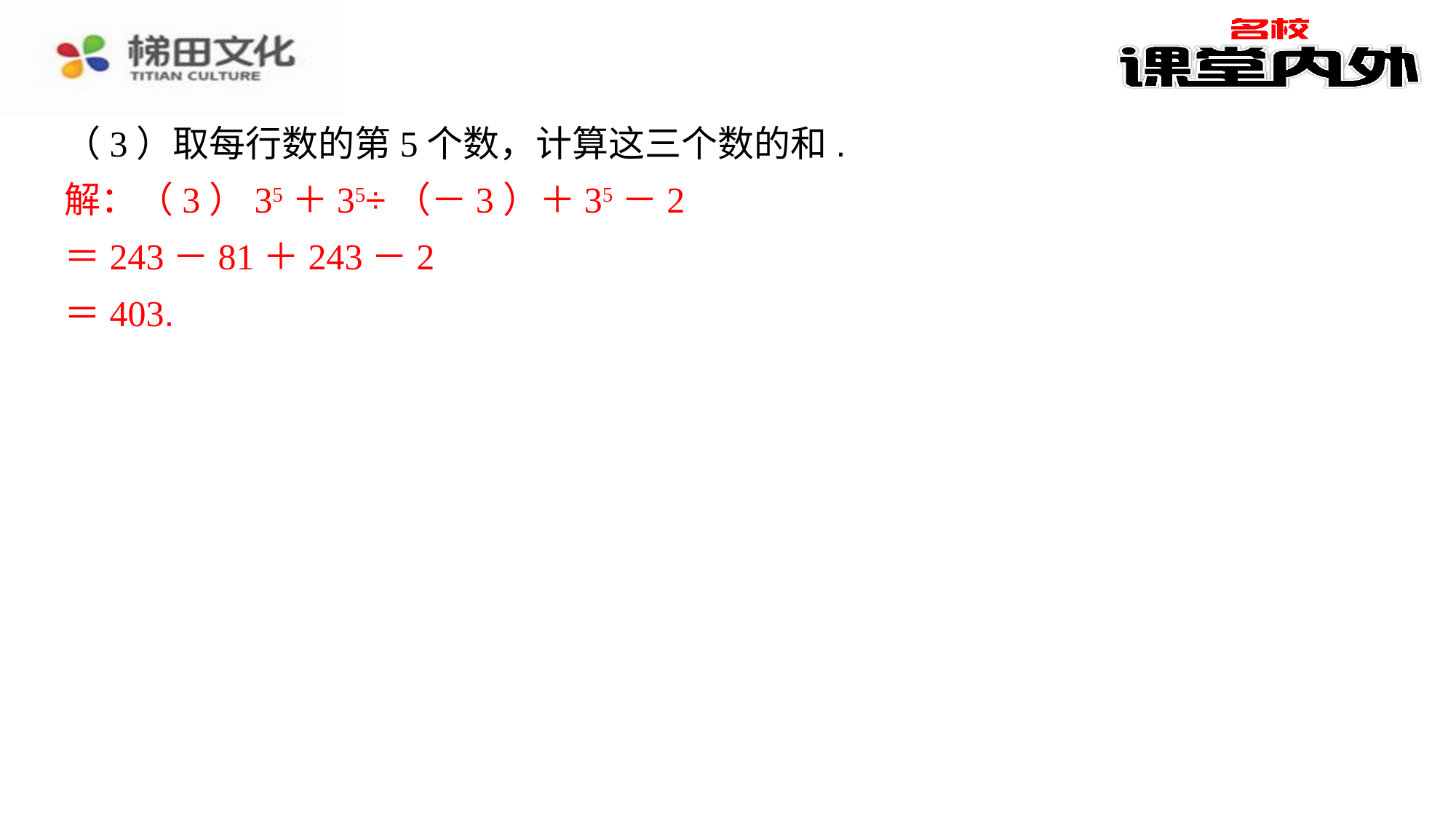

（3）取每行数的第5个数，计算这三个数的和.
解：（3）35＋35÷（－3）＋35－2
＝243－81＋243－2
＝403.
解：（3）35＋35÷（－3）＋35－2
＝243－81＋243－2
＝403.